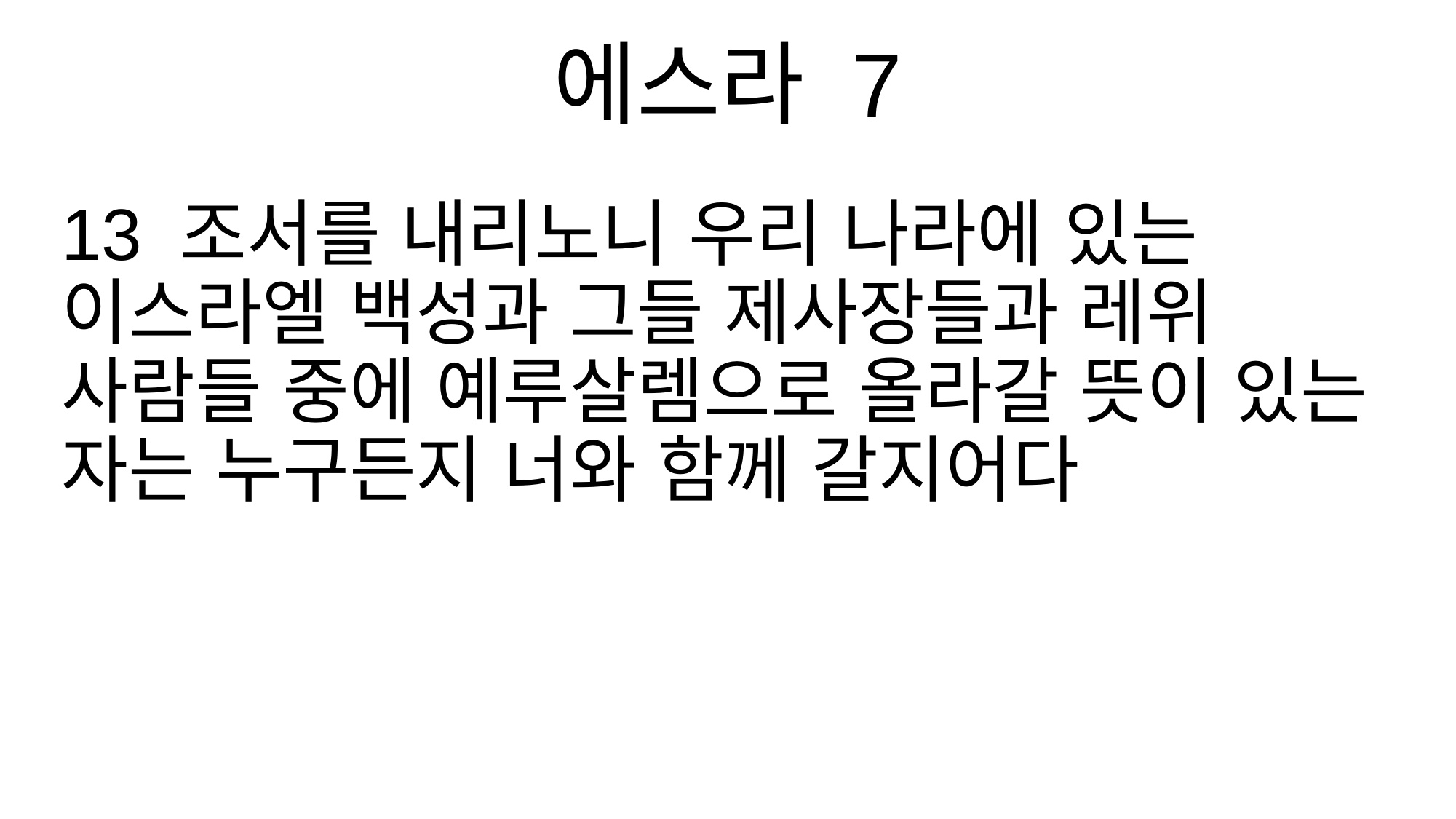

에스라 7
13 조서를 내리노니 우리 나라에 있는 이스라엘 백성과 그들 제사장들과 레위 사람들 중에 예루살렘으로 올라갈 뜻이 있는 자는 누구든지 너와 함께 갈지어다